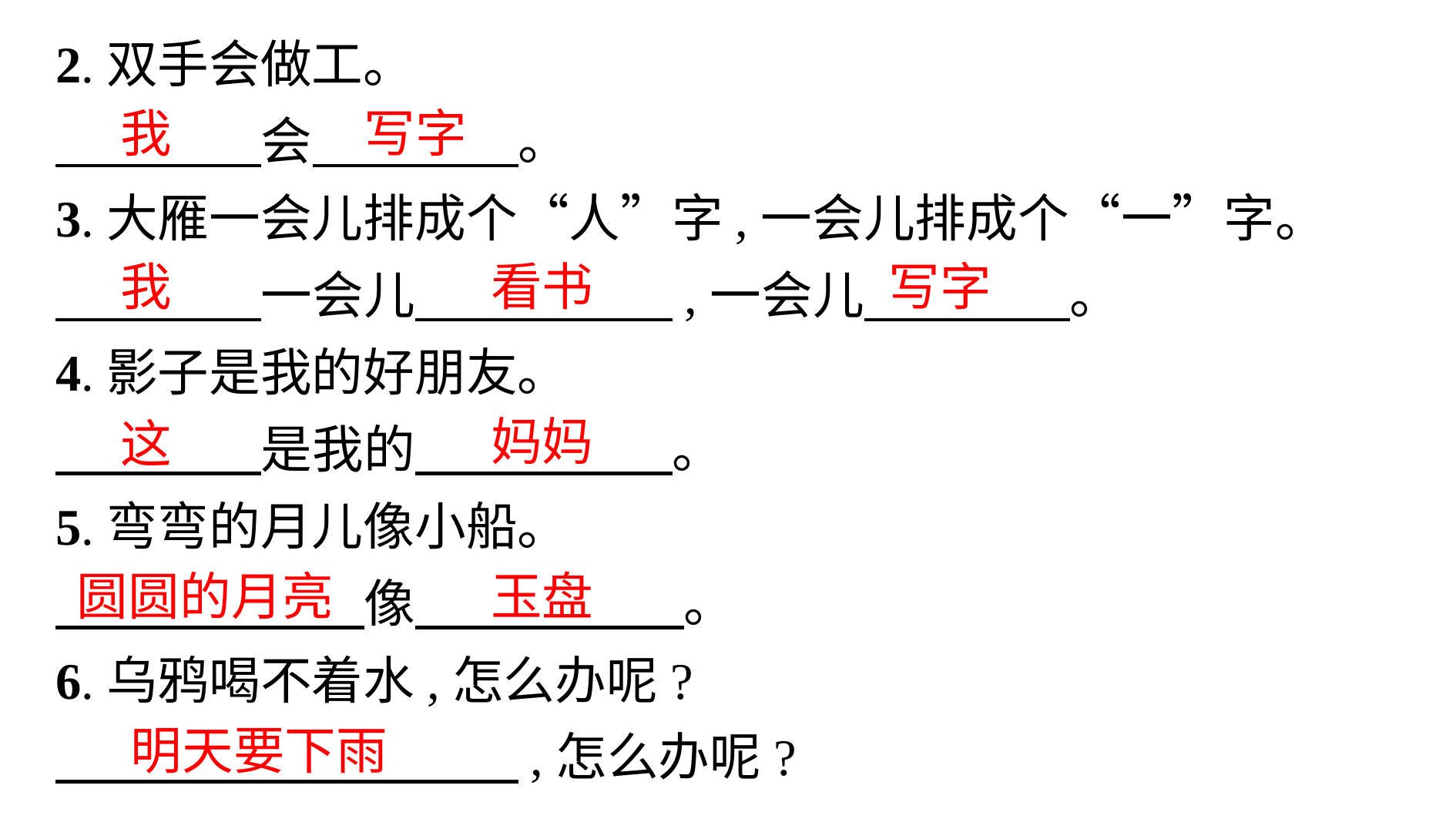

2.双手会做工。
　　　　会　　　　。
3.大雁一会儿排成个“人”字,一会儿排成个“一”字。
　　　　一会儿　　　　　,一会儿　　　　。
4.影子是我的好朋友。
　　　　是我的　　　　　。
5.弯弯的月儿像小船。
　　　　　　像　　　　　 。
6.乌鸦喝不着水,怎么办呢?
　　　　　　　　　,怎么办呢?
写字
我
我
看书
写字
妈妈
这
圆圆的月亮
玉盘
明天要下雨